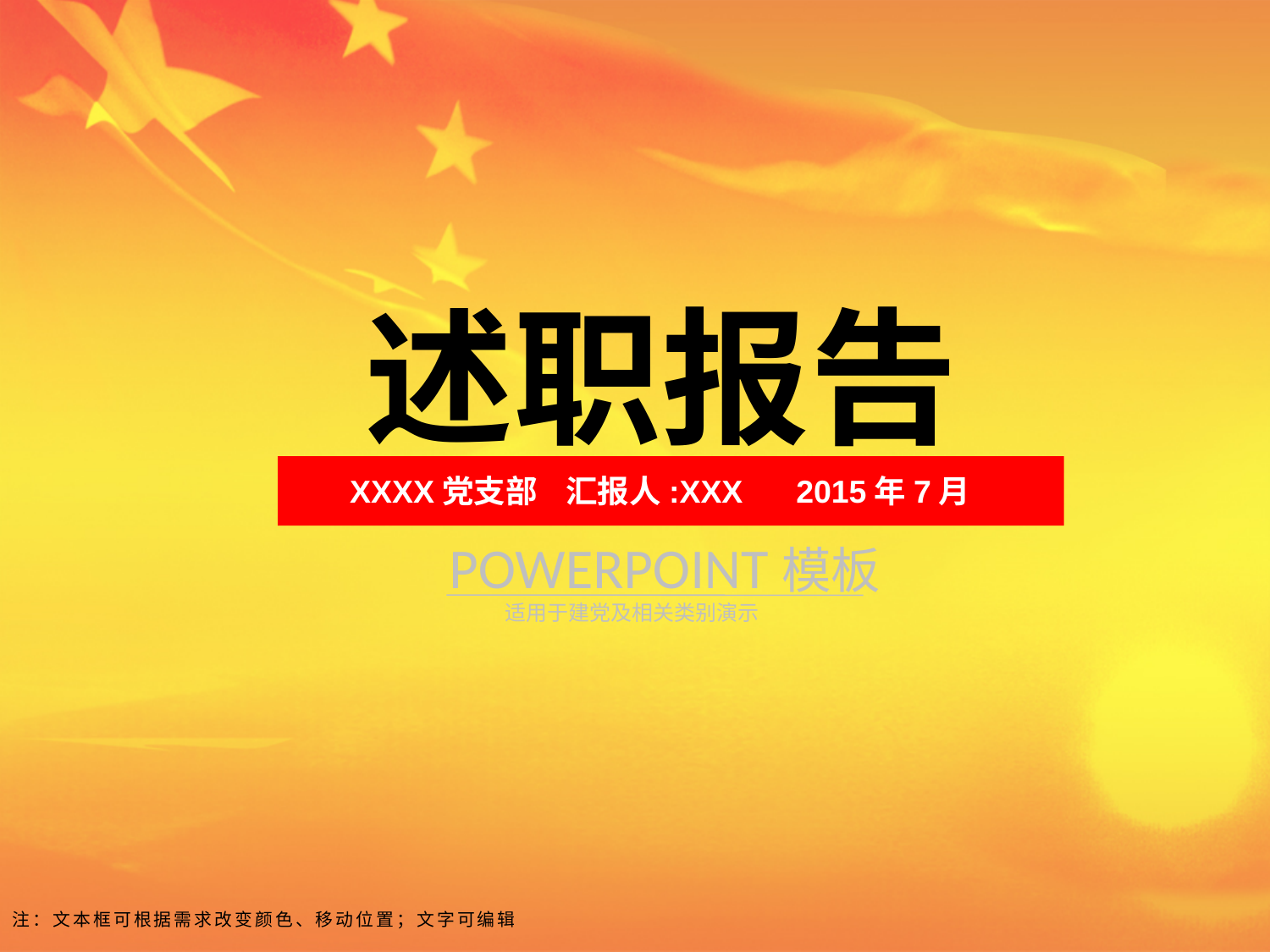

述职报告

XXXX党支部    汇报人:XXX      2015年7月

POWERPOINT模板
           适用于建党及相关类别演示

注：文本框可根据需求改变颜色、移动位置；文字可编辑